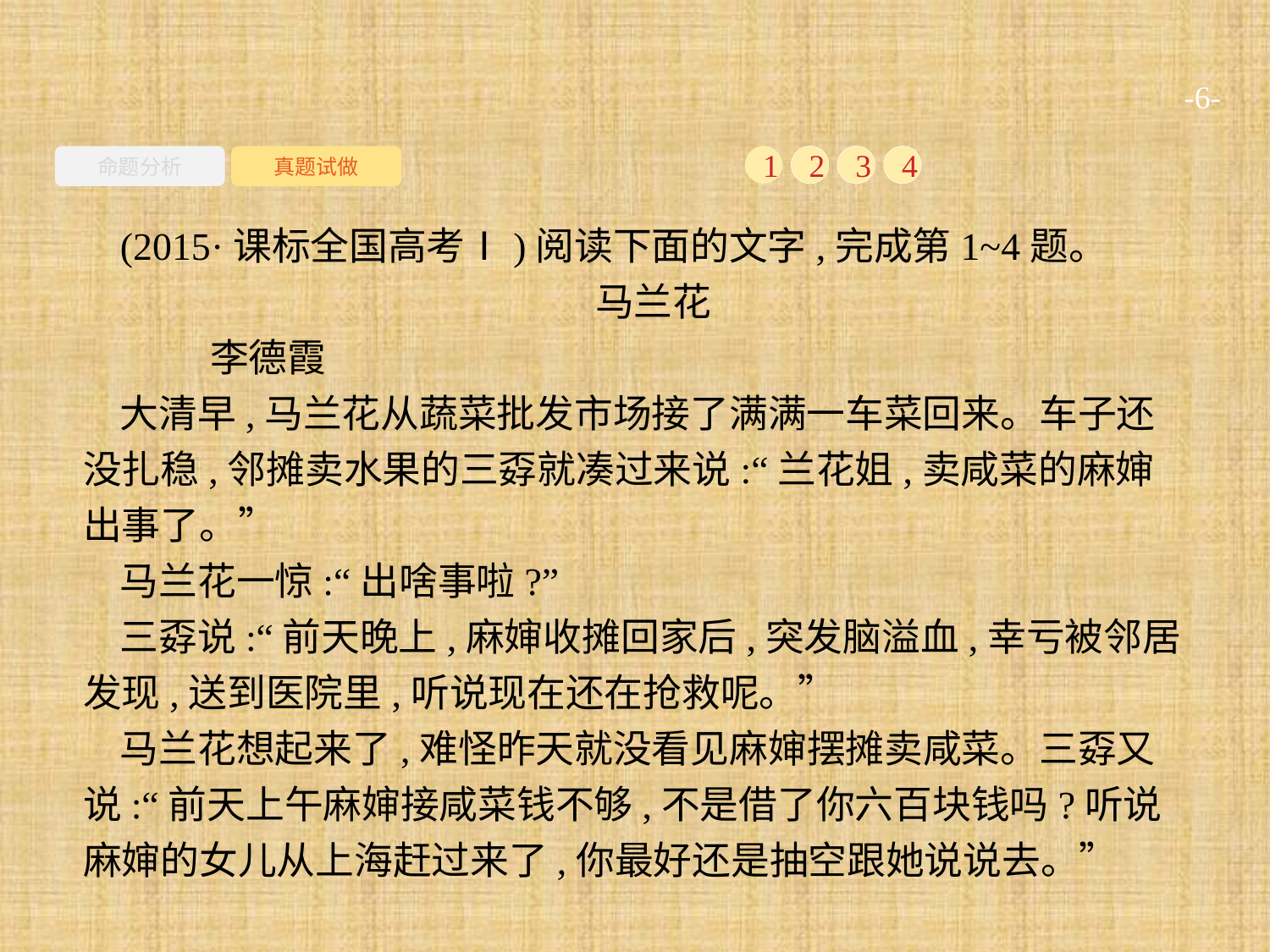

-6-
命题分析
真题试做
1
2
3
4
(2015·课标全国高考Ⅰ)阅读下面的文字,完成第1~4题。
马兰花
	李德霞
大清早,马兰花从蔬菜批发市场接了满满一车菜回来。车子还没扎稳,邻摊卖水果的三孬就凑过来说:“兰花姐,卖咸菜的麻婶出事了。”
马兰花一惊:“出啥事啦?”
三孬说:“前天晚上,麻婶收摊回家后,突发脑溢血,幸亏被邻居发现,送到医院里,听说现在还在抢救呢。”
马兰花想起来了,难怪昨天就没看见麻婶摆摊卖咸菜。三孬又说:“前天上午麻婶接咸菜钱不够,不是借了你六百块钱吗?听说麻婶的女儿从上海赶过来了,你最好还是抽空跟她说说去。”